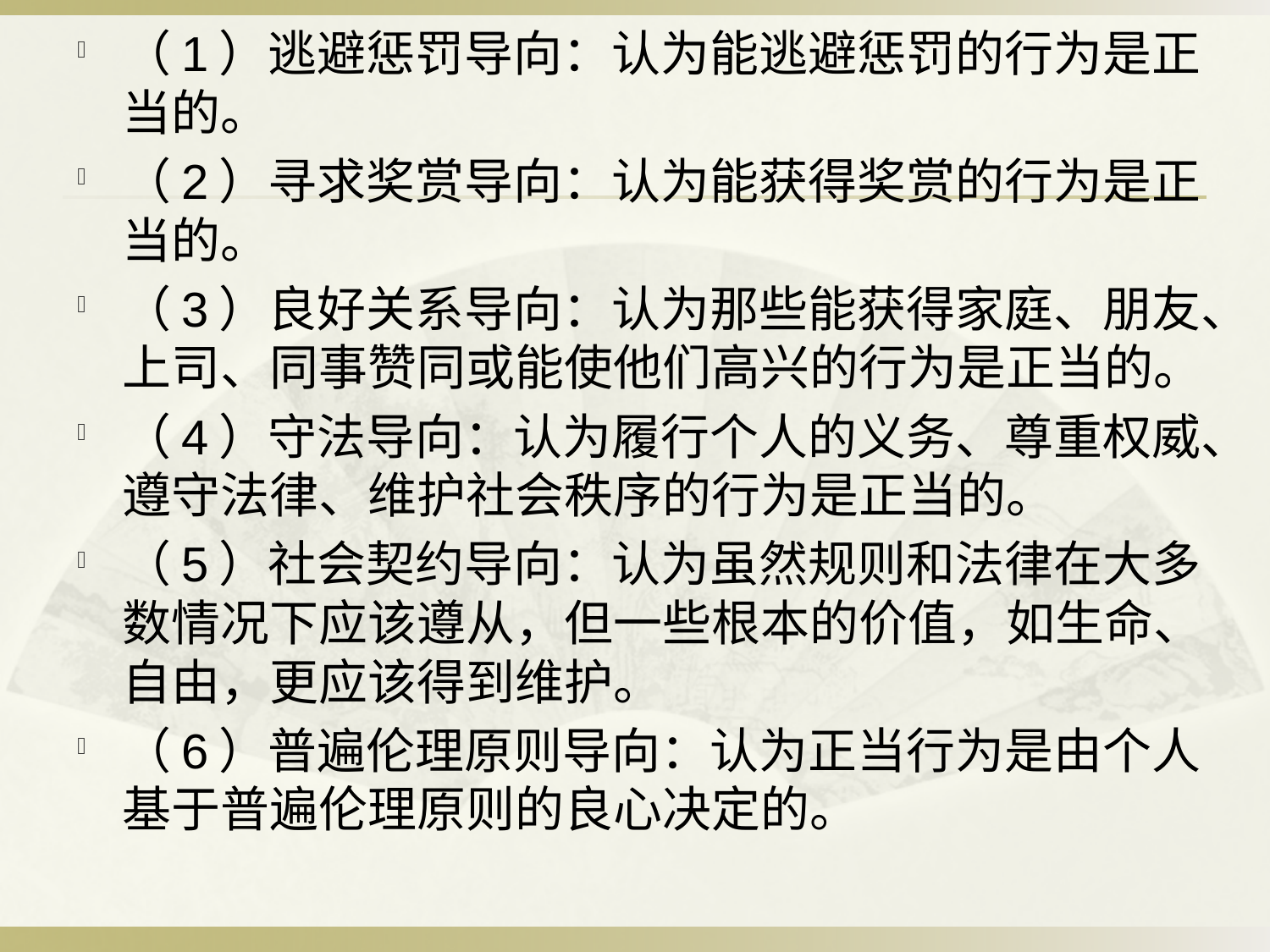

（1）逃避惩罚导向：认为能逃避惩罚的行为是正当的。
（2）寻求奖赏导向：认为能获得奖赏的行为是正当的。
（3）良好关系导向：认为那些能获得家庭、朋友、上司、同事赞同或能使他们高兴的行为是正当的。
（4）守法导向：认为履行个人的义务、尊重权威、遵守法律、维护社会秩序的行为是正当的。
（5）社会契约导向：认为虽然规则和法律在大多数情况下应该遵从，但一些根本的价值，如生命、自由，更应该得到维护。
（6）普遍伦理原则导向：认为正当行为是由个人基于普遍伦理原则的良心决定的。

#